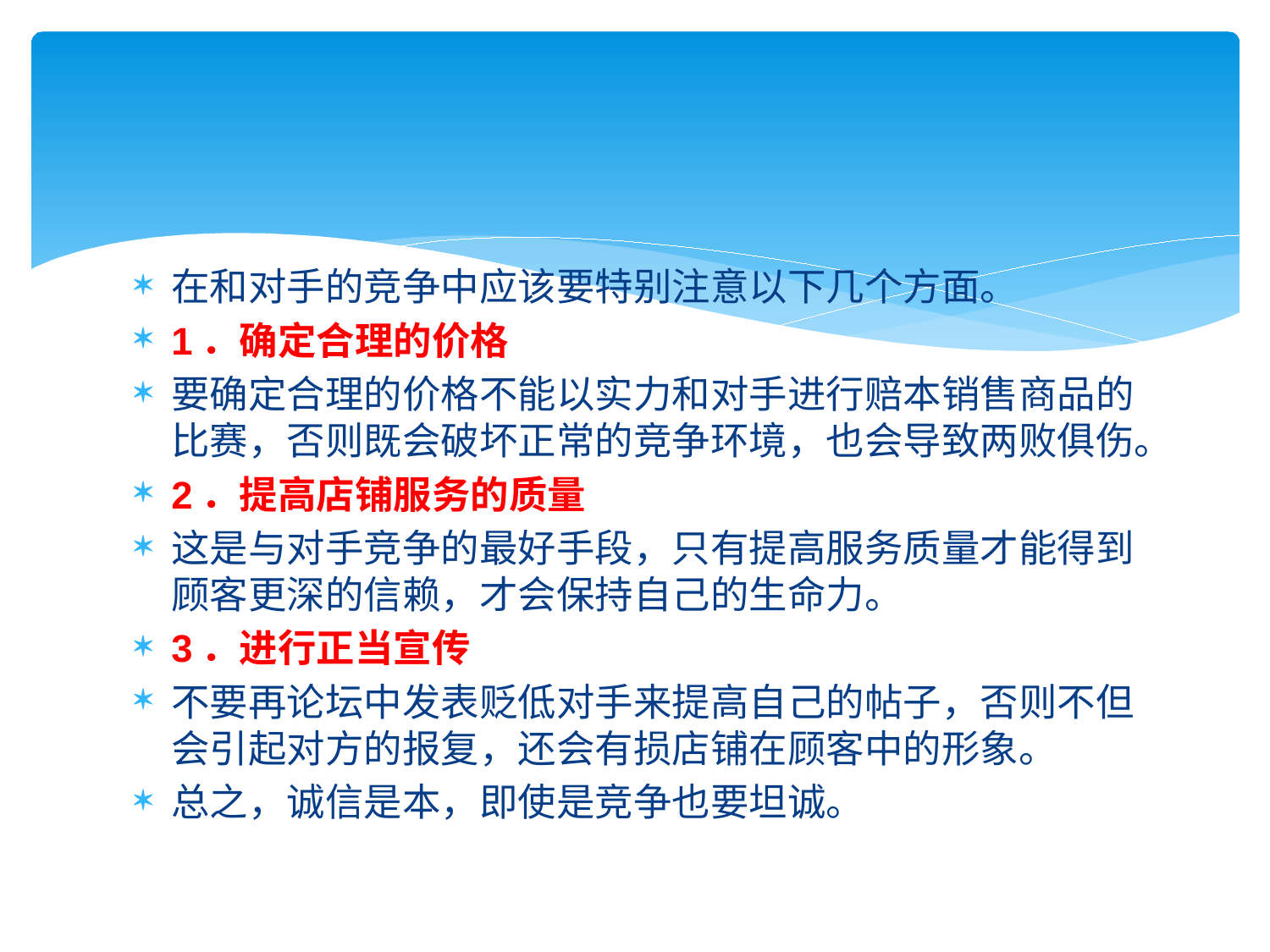

在和对手的竞争中应该要特别注意以下几个方面。
1．确定合理的价格
要确定合理的价格不能以实力和对手进行赔本销售商品的比赛，否则既会破坏正常的竞争环境，也会导致两败俱伤。
2．提高店铺服务的质量
这是与对手竞争的最好手段，只有提高服务质量才能得到顾客更深的信赖，才会保持自己的生命力。
3．进行正当宣传
不要再论坛中发表贬低对手来提高自己的帖子，否则不但会引起对方的报复，还会有损店铺在顾客中的形象。
总之，诚信是本，即使是竞争也要坦诚。